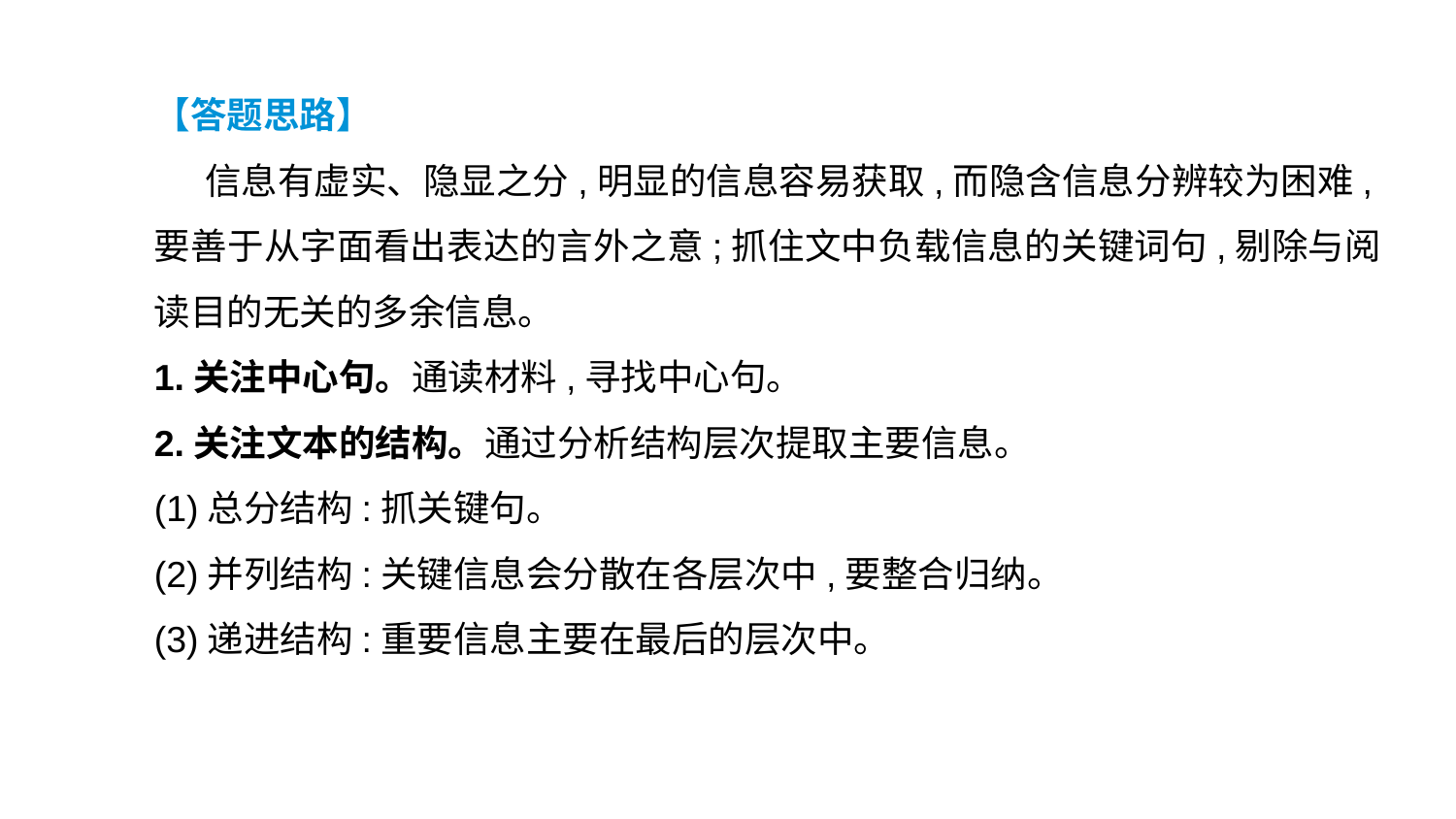

【答题思路】
     信息有虚实、隐显之分,明显的信息容易获取,而隐含信息分辨较为困难,要善于从字面看出表达的言外之意;抓住文中负载信息的关键词句,剔除与阅读目的无关的多余信息。
1.关注中心句。通读材料,寻找中心句。
2.关注文本的结构。通过分析结构层次提取主要信息。
(1)总分结构:抓关键句。
(2)并列结构:关键信息会分散在各层次中,要整合归纳。
(3)递进结构:重要信息主要在最后的层次中。